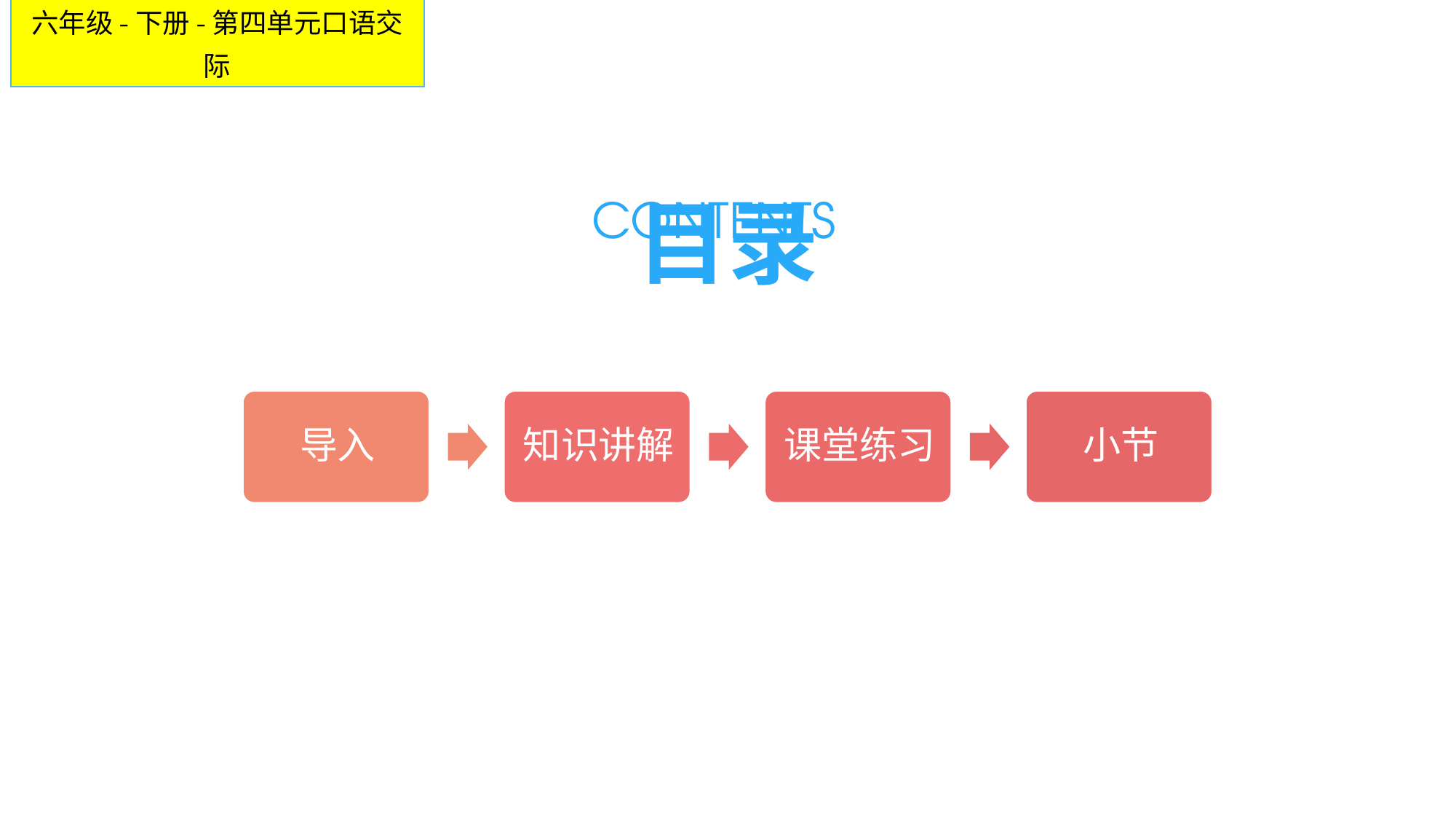

六年级-下册-第四单元口语交际
目录
CONTENTS
导入

知识讲解

课堂练习

小节
2